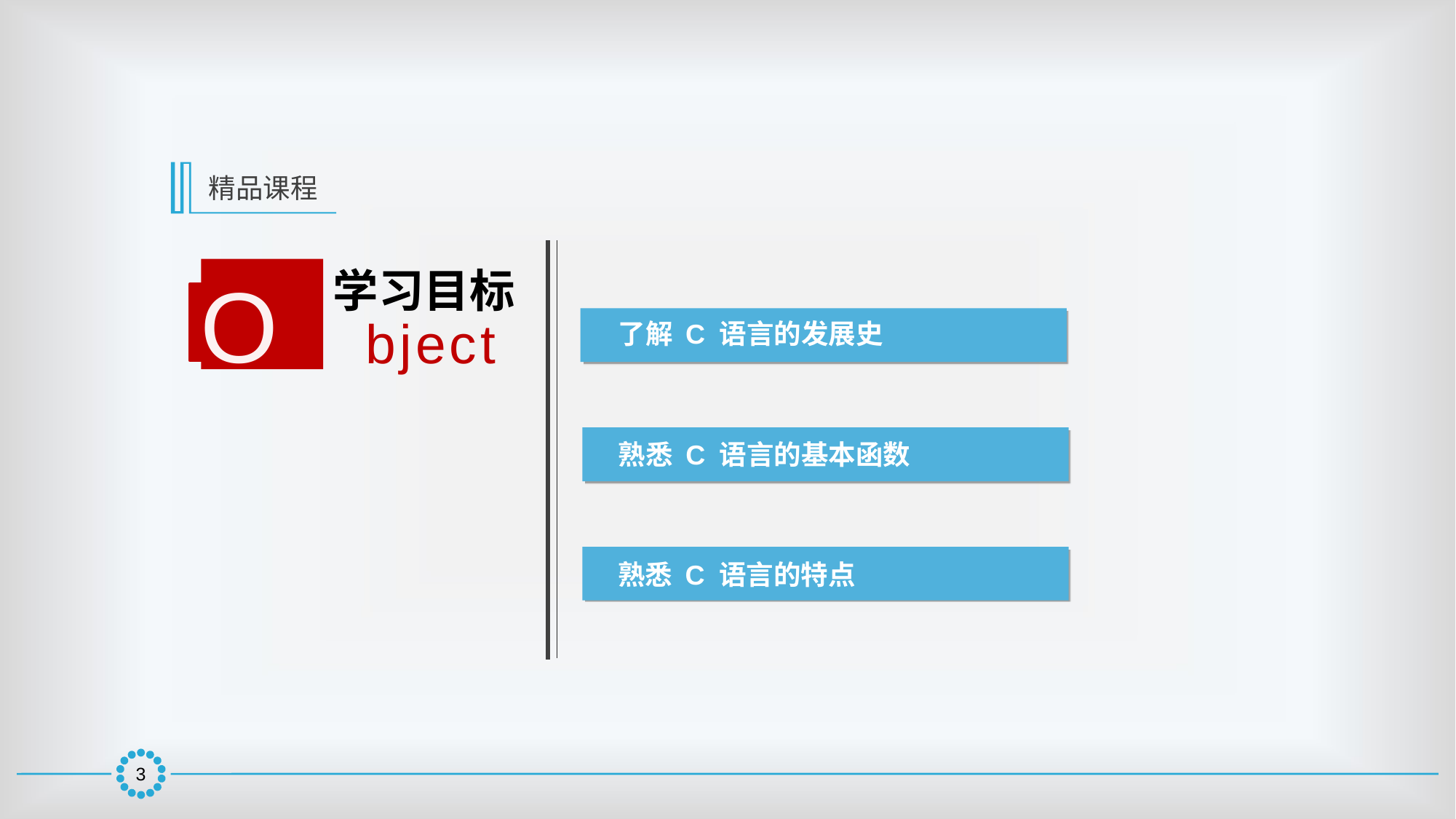

精品课程
学习目标

O

bject

了解 C 语言的发展史

熟悉 C 语言的基本函数

熟悉 C 语言的特点

3